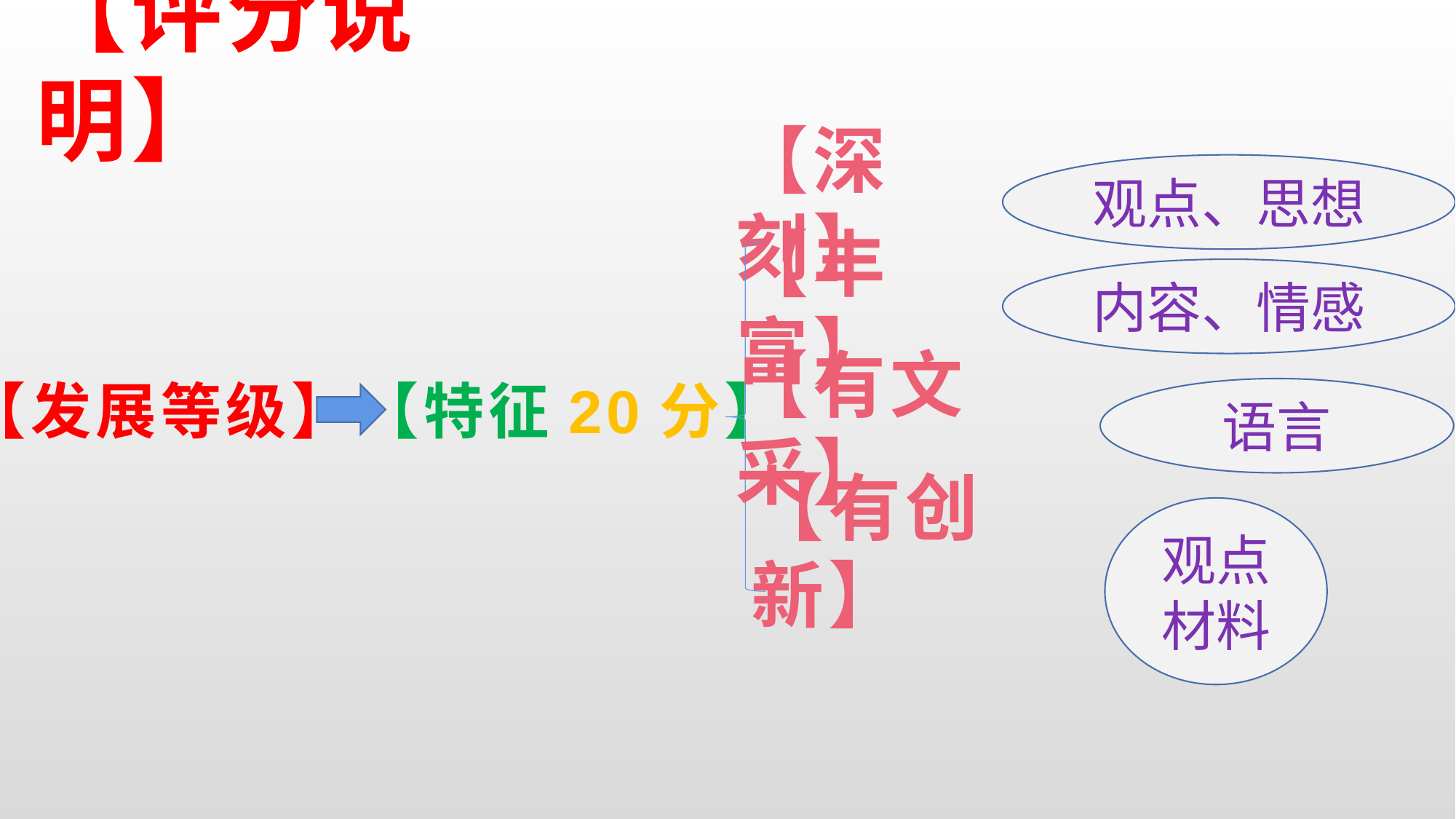

# 【评分说明】
观点、思想
【深刻】

内容、情感
【丰富】
【发展等级】
【特征20分】
语言

【有文采】
观点
材料
【有创新】